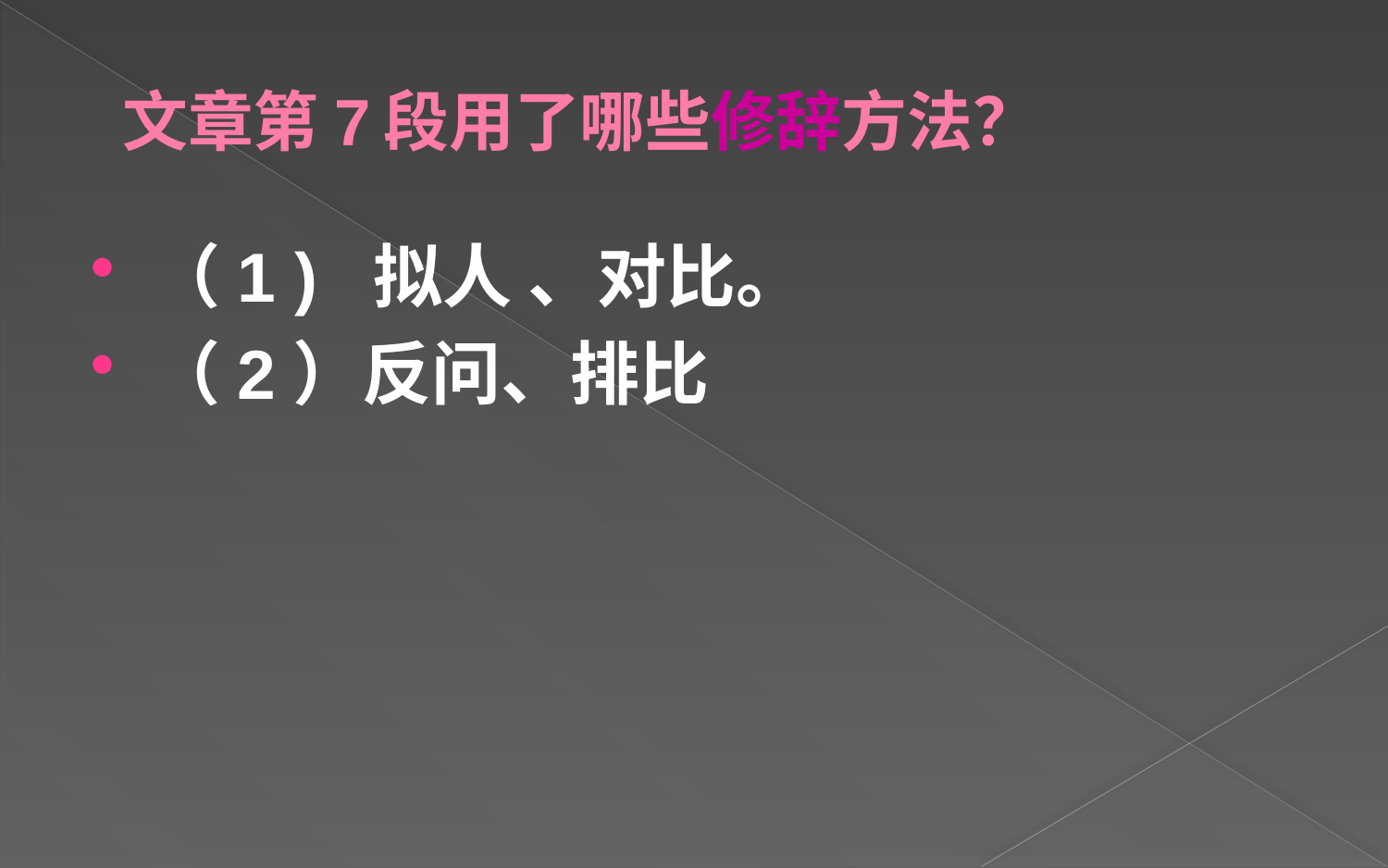

# 文章第7段用了哪些修辞方法？
（1 )  拟人 、对比。
（2）反问、排比